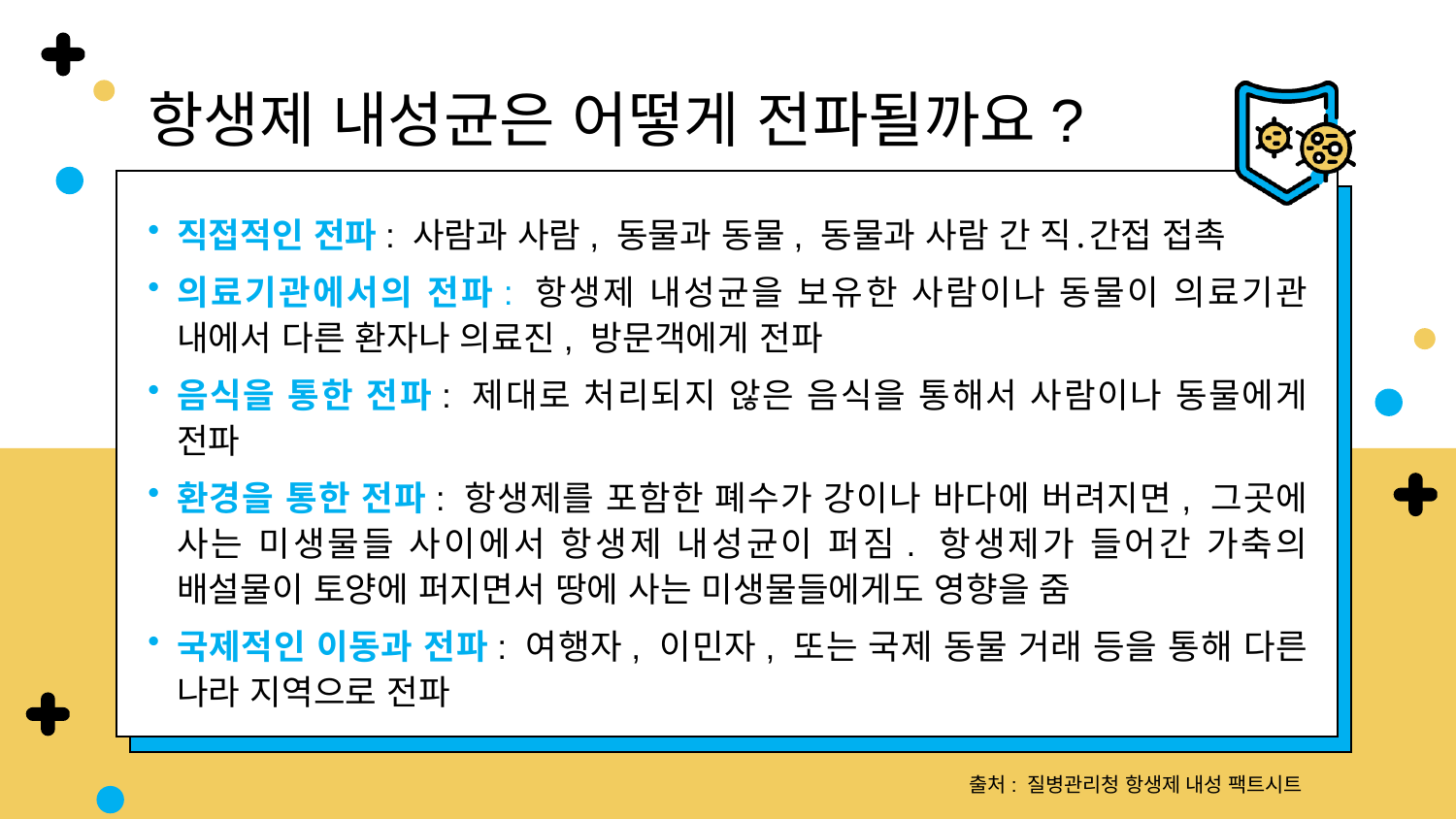

항생제 내성균은 어떻게 전파될까요?
직접적인 전파: 사람과 사람, 동물과 동물, 동물과 사람 간 직․간접 접촉
의료기관에서의 전파: 항생제 내성균을 보유한 사람이나 동물이 의료기관 내에서 다른 환자나 의료진, 방문객에게 전파
음식을 통한 전파: 제대로 처리되지 않은 음식을 통해서 사람이나 동물에게 전파
환경을 통한 전파: 항생제를 포함한 폐수가 강이나 바다에 버려지면, 그곳에 사는 미생물들 사이에서 항생제 내성균이 퍼짐. 항생제가 들어간 가축의 배설물이 토양에 퍼지면서 땅에 사는 미생물들에게도 영향을 줌
국제적인 이동과 전파: 여행자, 이민자, 또는 국제 동물 거래 등을 통해 다른 나라 지역으로 전파
출처: 질병관리청 항생제 내성 팩트시트